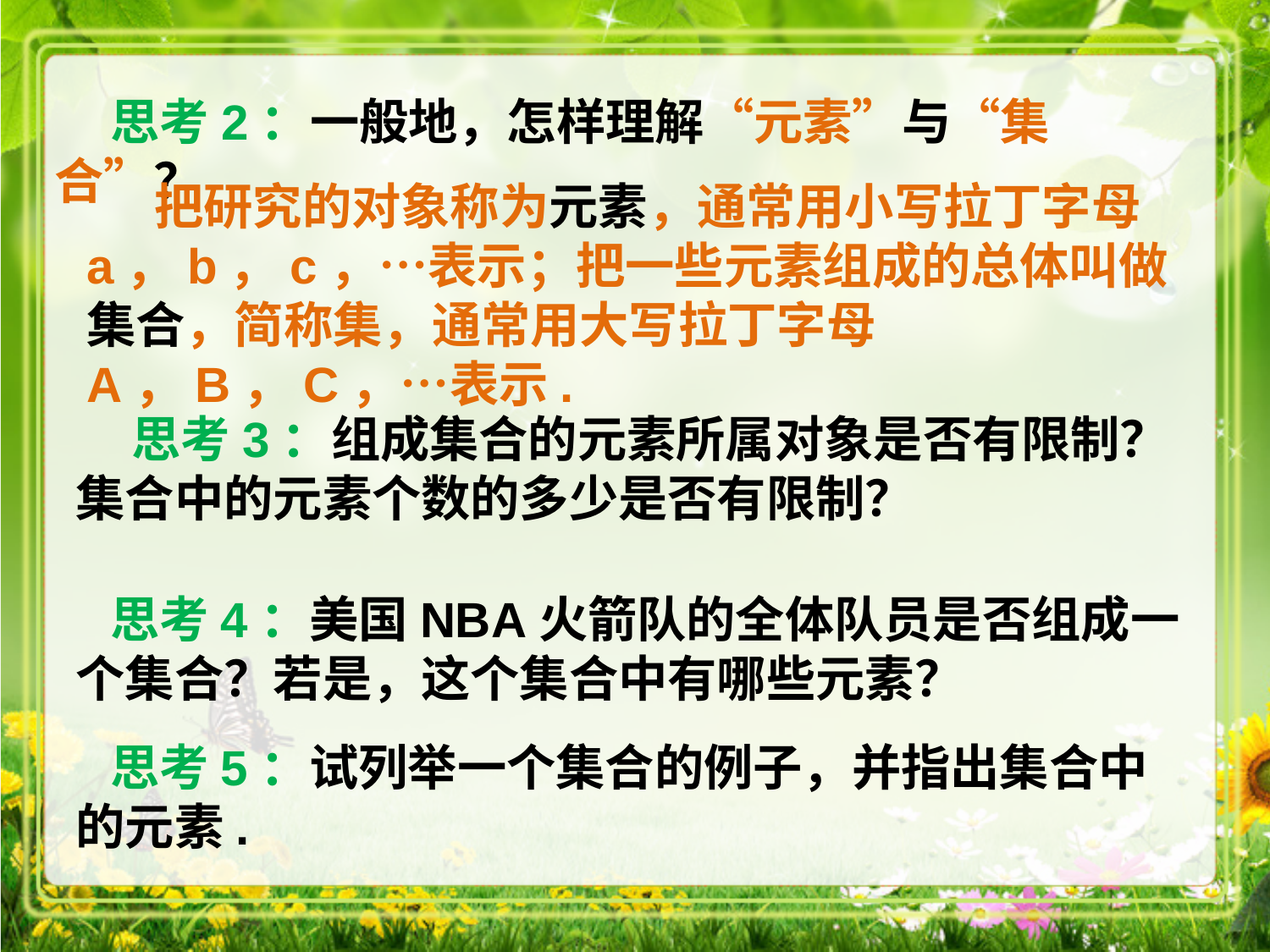

思考2：一般地，怎样理解“元素”与“集合”？
     把研究的对象称为元素，通常用小写拉丁字母a，b，c，…表示；把一些元素组成的总体叫做集合，简称集，通常用大写拉丁字母A，B，C，…表示.
    思考3：组成集合的元素所属对象是否有限制？集合中的元素个数的多少是否有限制？
  思考4：美国NBA火箭队的全体队员是否组成一个集合？若是，这个集合中有哪些元素？
  思考5：试列举一个集合的例子，并指出集合中的元素.